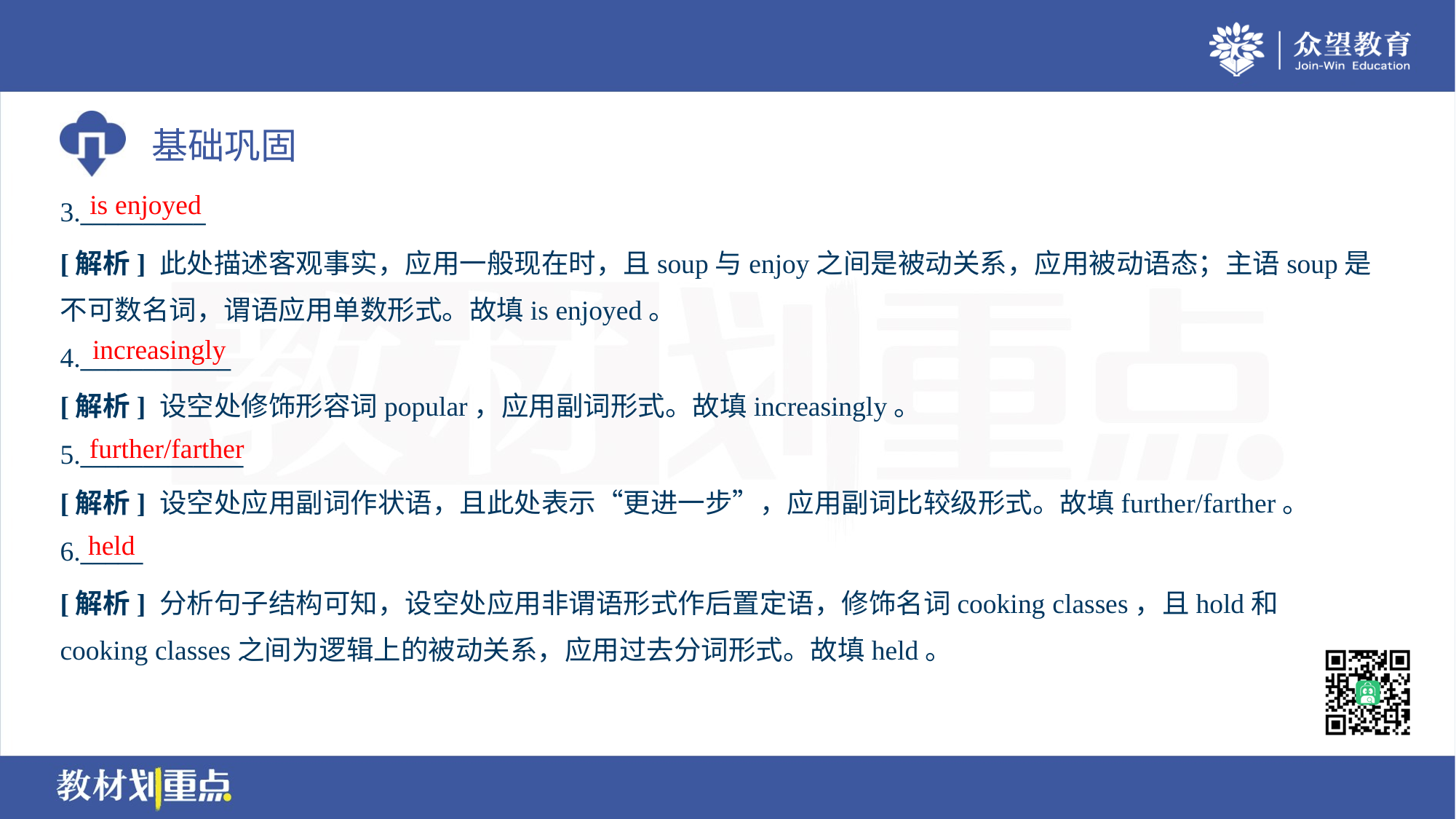

is enjoyed
3.__________
[解析] 此处描述客观事实，应用一般现在时，且soup与enjoy之间是被动关系，应用被动语态；主语soup是
不可数名词，谓语应用单数形式。故填is enjoyed。
increasingly
4.____________
[解析] 设空处修饰形容词popular，应用副词形式。故填increasingly。
further/farther
5._____________
[解析] 设空处应用副词作状语，且此处表示“更进一步”，应用副词比较级形式。故填further/farther。
held
6._____
[解析] 分析句子结构可知，设空处应用非谓语形式作后置定语，修饰名词cooking classes，且hold和
cooking classes之间为逻辑上的被动关系，应用过去分词形式。故填held。